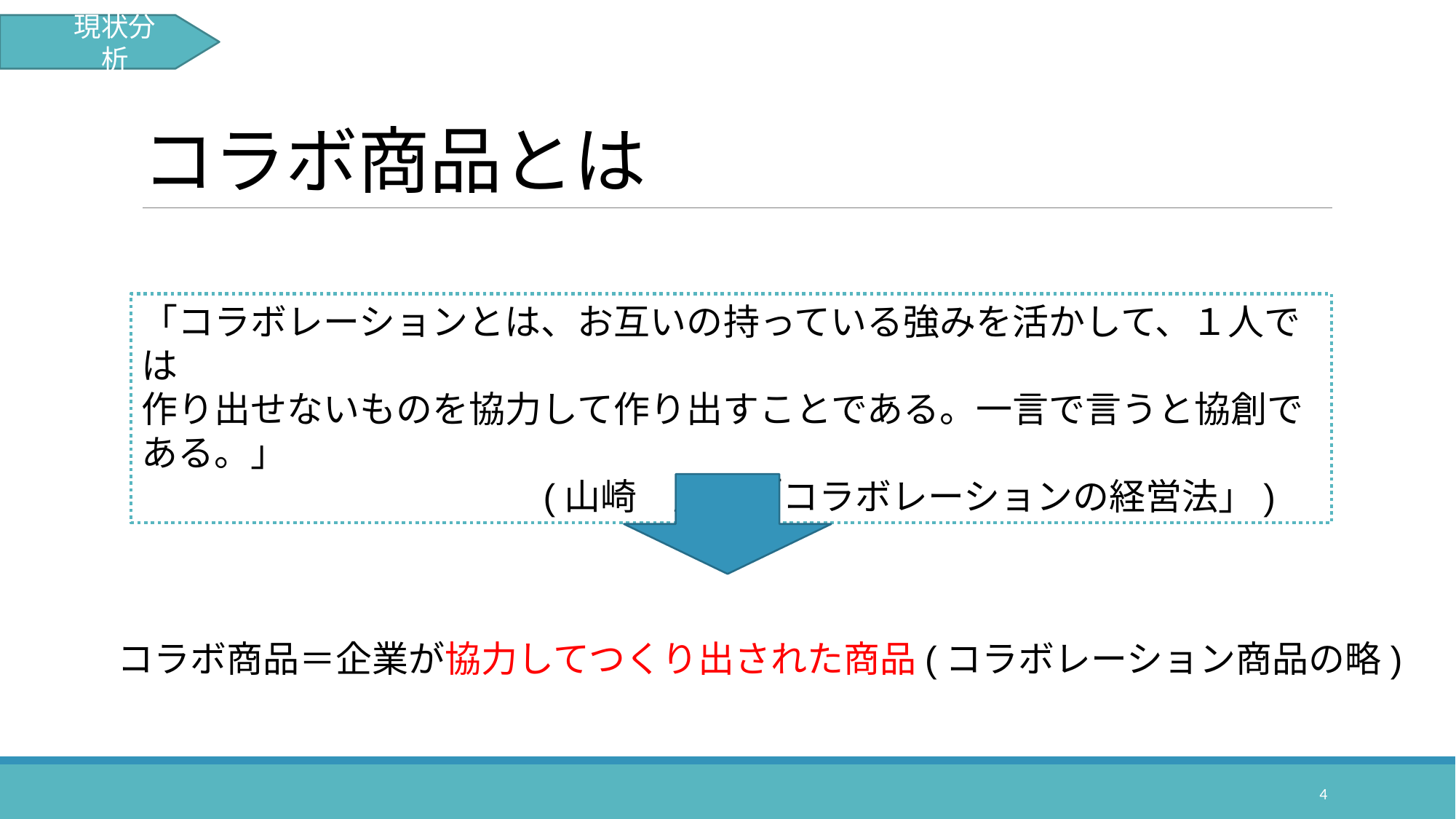

現状分析
# コラボ商品とは
「コラボレーションとは、お互いの持っている強みを活かして、１人では
作り出せないものを協力して作り出すことである。一言で言うと協創である。」
(山崎　廉夫「コラボレーションの経営法」)

コラボ商品＝企業が協力してつくり出された商品(コラボレーション商品の略)
4